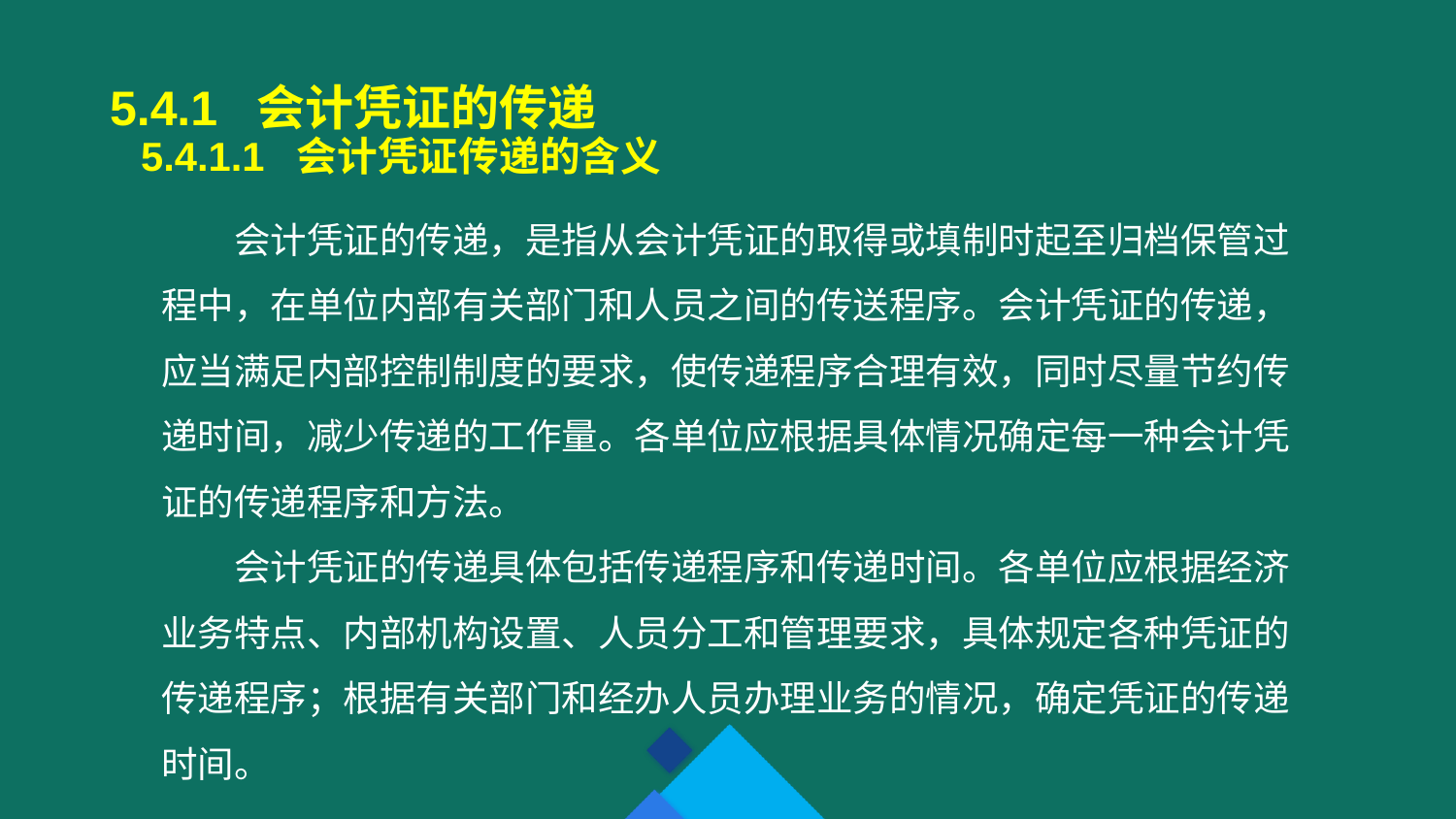

5.4.1  会计凭证的传递
    5.4.1.1  会计凭证传递的含义
会计凭证的传递，是指从会计凭证的取得或填制时起至归档保管过程中，在单位内部有关部门和人员之间的传送程序。会计凭证的传递，应当满足内部控制制度的要求，使传递程序合理有效，同时尽量节约传递时间，减少传递的工作量。各单位应根据具体情况确定每一种会计凭证的传递程序和方法。
会计凭证的传递具体包括传递程序和传递时间。各单位应根据经济业务特点、内部机构设置、人员分工和管理要求，具体规定各种凭证的传递程序；根据有关部门和经办人员办理业务的情况，确定凭证的传递时间。